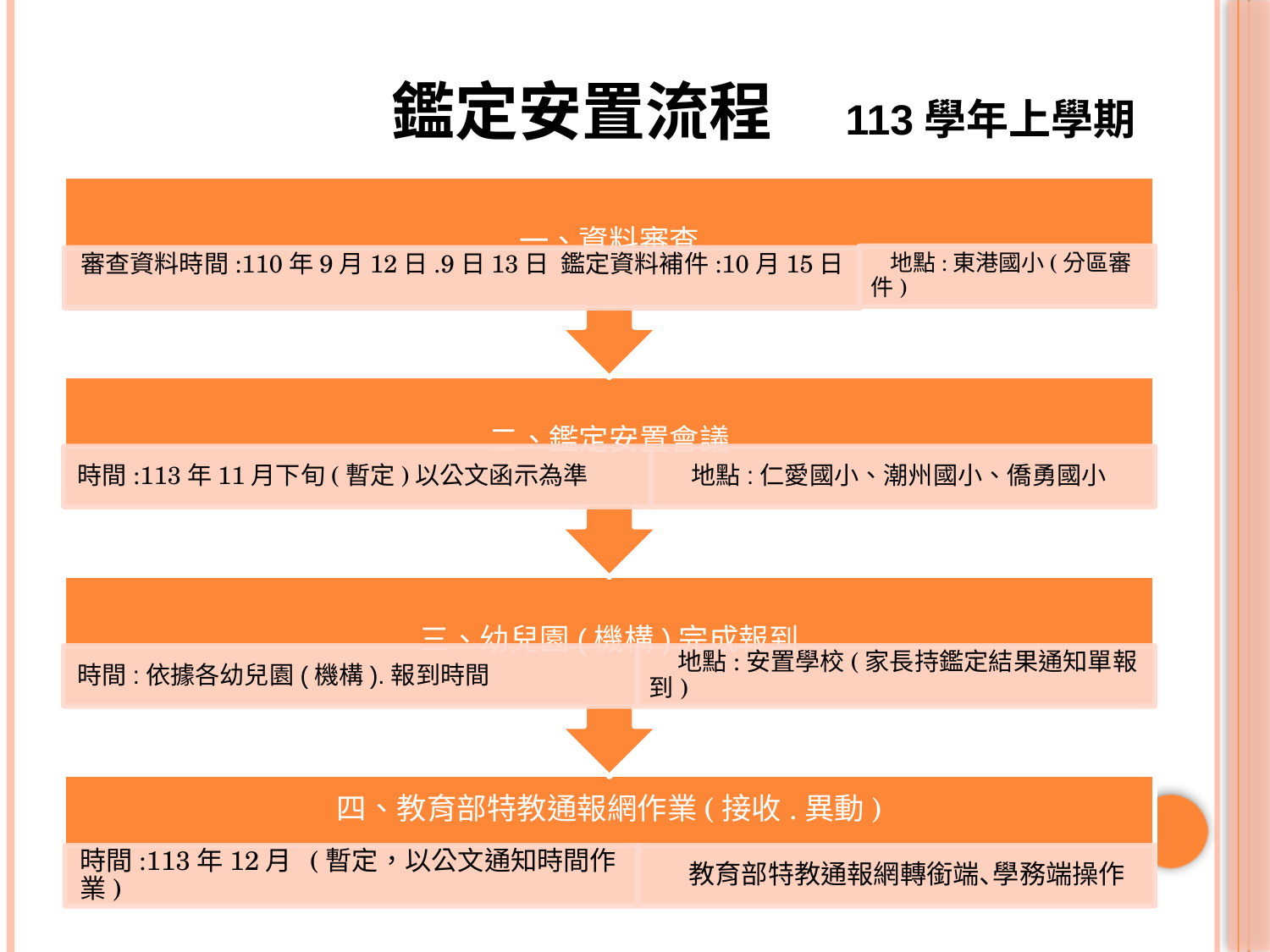

# 鑑定安置流程    113學年上學期
四、教育部特教通報網作業(接收.異動)
時間:113年12月  (暫定，以公文通知時間作業)
     教育部特教通報網轉銜端､學務端操作
三、幼兒園(機構)完成報到
時間:依據各幼兒園(機構).報到時間
     地點:安置學校(家長持鑑定結果通知單報到)
二、鑑定安置會議
時間:113年11月下旬(暫定)以公文函示為準
     地點:仁愛國小、潮州國小、僑勇國小
一、資料審查
審查資料時間:110年9月12日.9日13日  鑑定資料補件:10月15日
   地點:東港國小(分區審件)